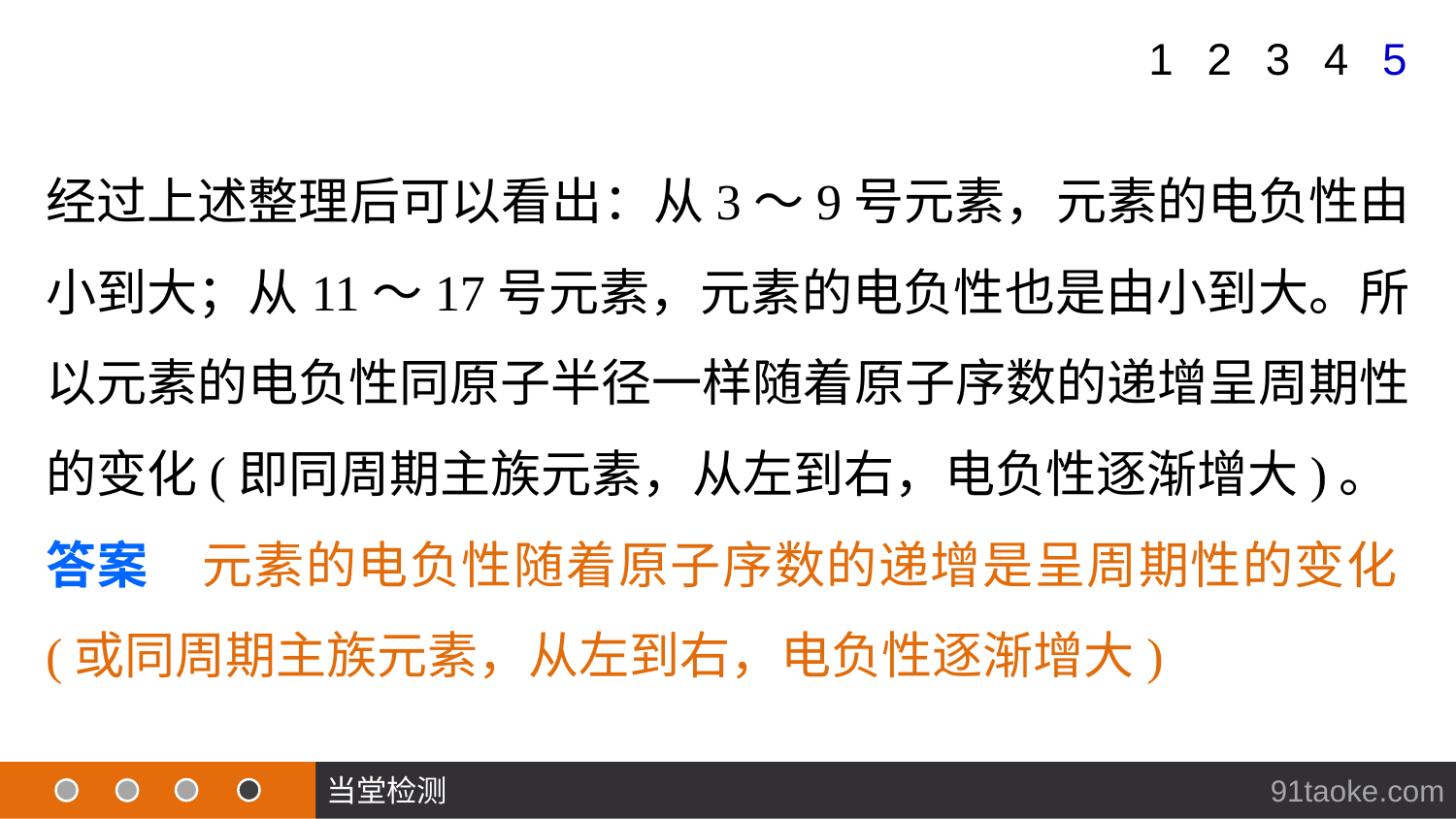

1
2
3
4
5
经过上述整理后可以看出：从3～9号元素，元素的电负性由小到大；从11～17号元素，元素的电负性也是由小到大。所以元素的电负性同原子半径一样随着原子序数的递增呈周期性的变化(即同周期主族元素，从左到右，电负性逐渐增大)。
答案　元素的电负性随着原子序数的递增是呈周期性的变化(或同周期主族元素，从左到右，电负性逐渐增大)